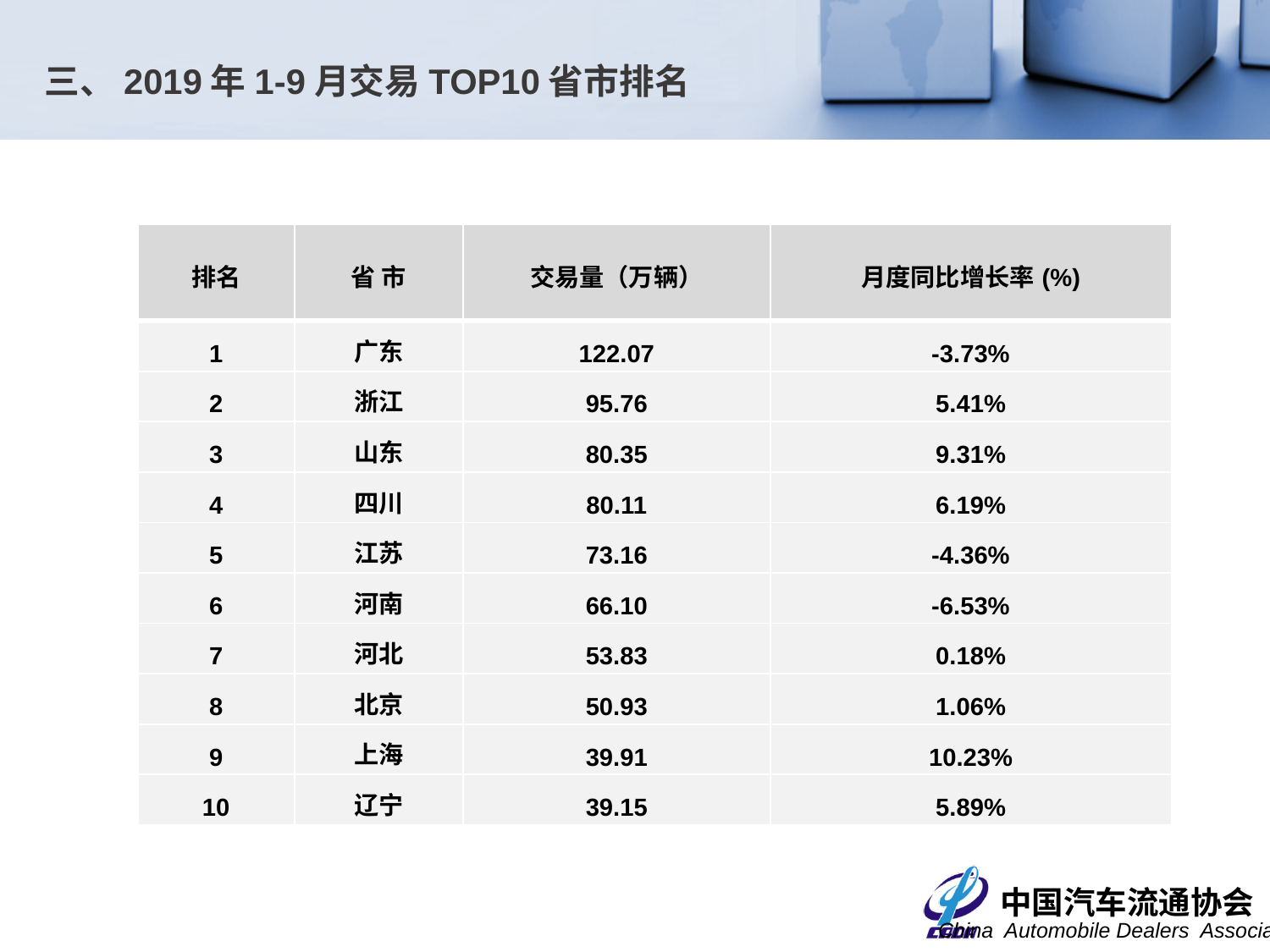

三、2019年1-9月交易TOP10省市排名
| 排名 | 省 市 | 交易量（万辆） | 月度同比增长率(%) |
| --- | --- | --- | --- |
| 1 | 广东 | 122.07 | -3.73% |
| 2 | 浙江 | 95.76 | 5.41% |
| 3 | 山东 | 80.35 | 9.31% |
| 4 | 四川 | 80.11 | 6.19% |
| 5 | 江苏 | 73.16 | -4.36% |
| 6 | 河南 | 66.10 | -6.53% |
| 7 | 河北 | 53.83 | 0.18% |
| 8 | 北京 | 50.93 | 1.06% |
| 9 | 上海 | 39.91 | 10.23% |
| 10 | 辽宁 | 39.15 | 5.89% |